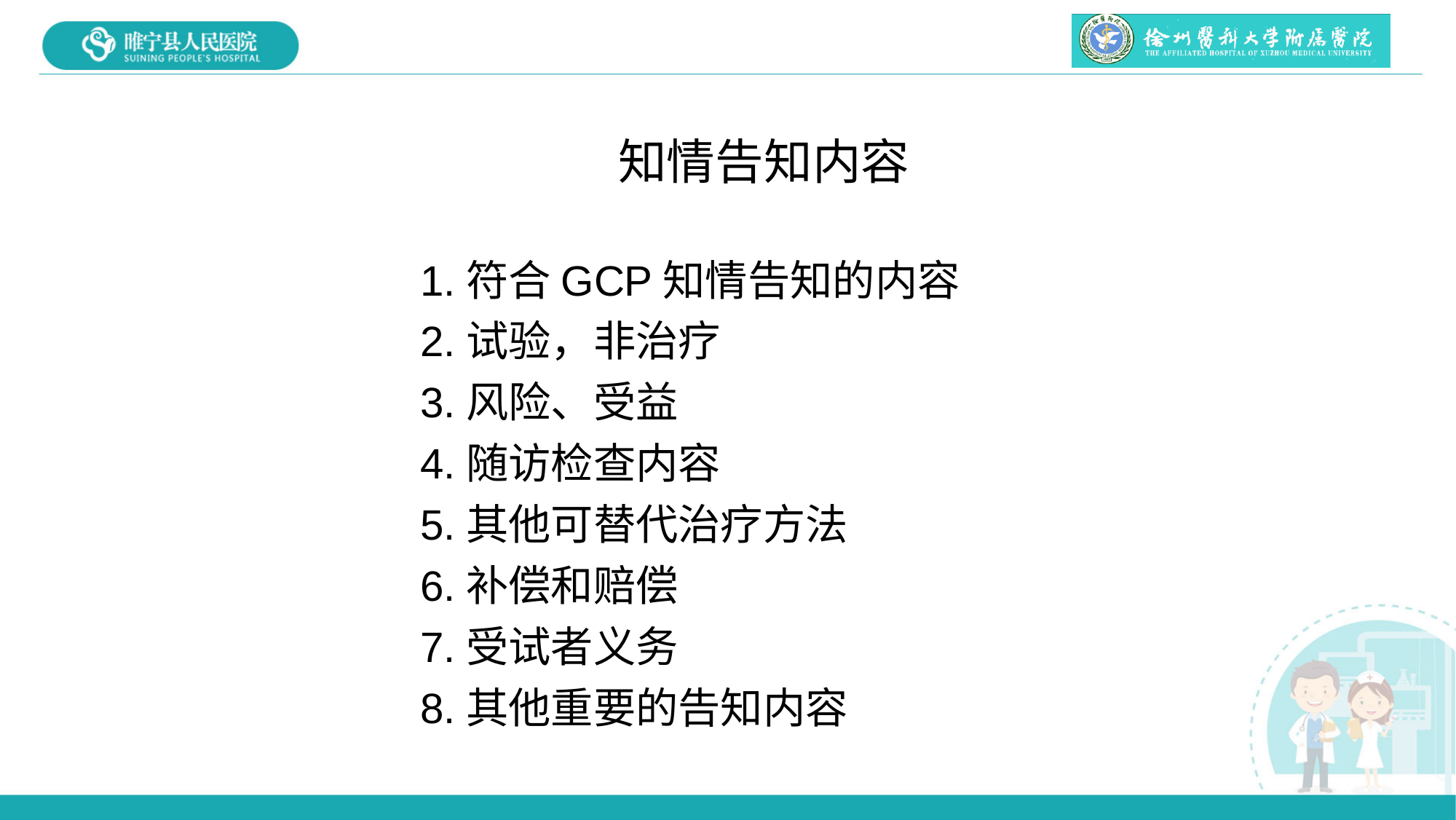

知情告知内容
1.符合GCP知情告知的内容
2.试验，非治疗
3.风险、受益
4.随访检查内容
5.其他可替代治疗方法
6.补偿和赔偿
7.受试者义务
8.其他重要的告知内容